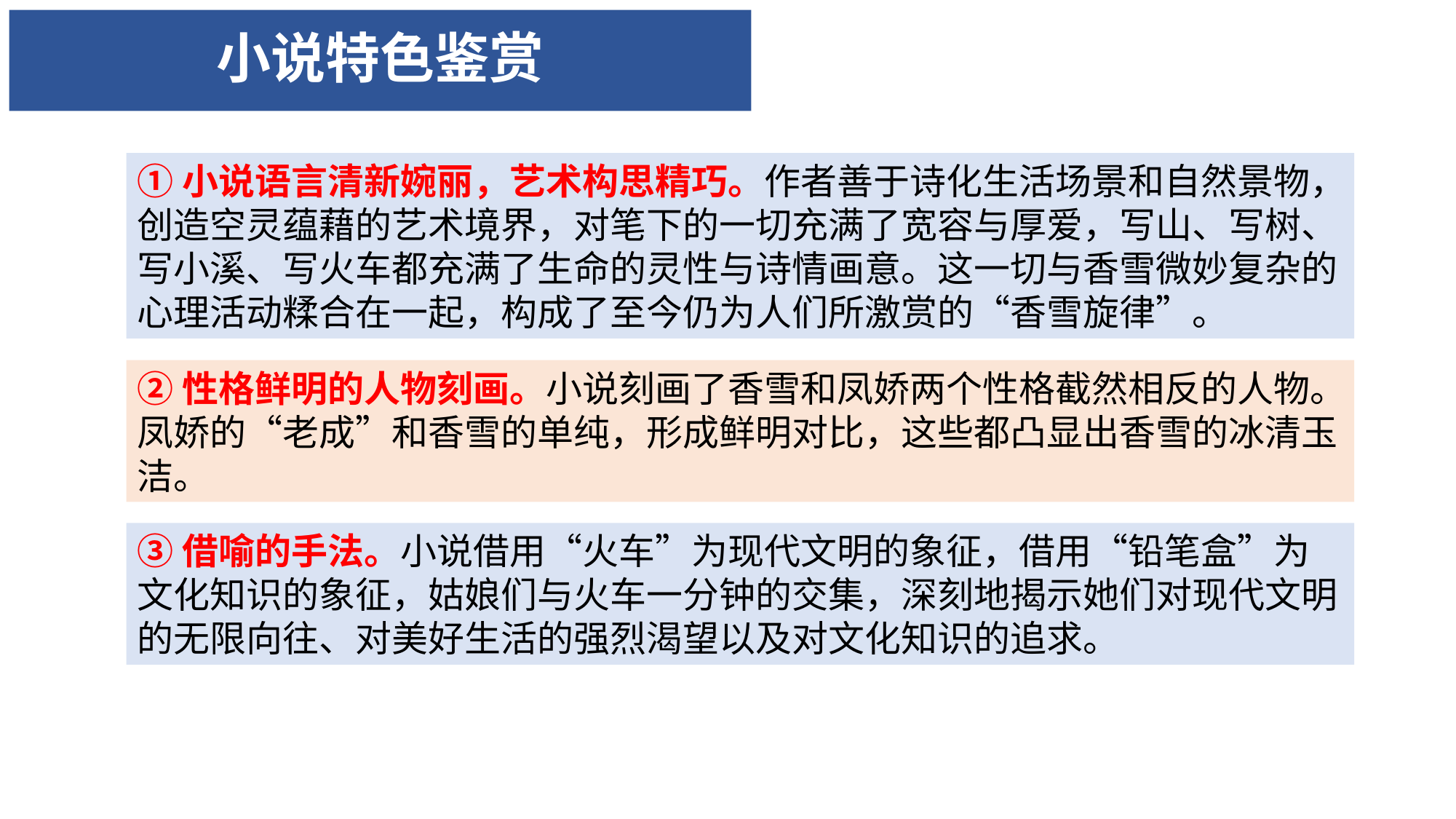

# 小说特色鉴赏
①小说语言清新婉丽，艺术构思精巧。作者善于诗化生活场景和自然景物，创造空灵蕴藉的艺术境界，对笔下的一切充满了宽容与厚爱，写山、写树、写小溪、写火车都充满了生命的灵性与诗情画意。这一切与香雪微妙复杂的心理活动糅合在一起，构成了至今仍为人们所激赏的“香雪旋律”。
②性格鲜明的人物刻画。小说刻画了香雪和凤娇两个性格截然相反的人物。凤娇的“老成”和香雪的单纯，形成鲜明对比，这些都凸显出香雪的冰清玉洁。
③借喻的手法。小说借用“火车”为现代文明的象征，借用“铅笔盒”为文化知识的象征，姑娘们与火车一分钟的交集，深刻地揭示她们对现代文明的无限向往、对美好生活的强烈渴望以及对文化知识的追求。